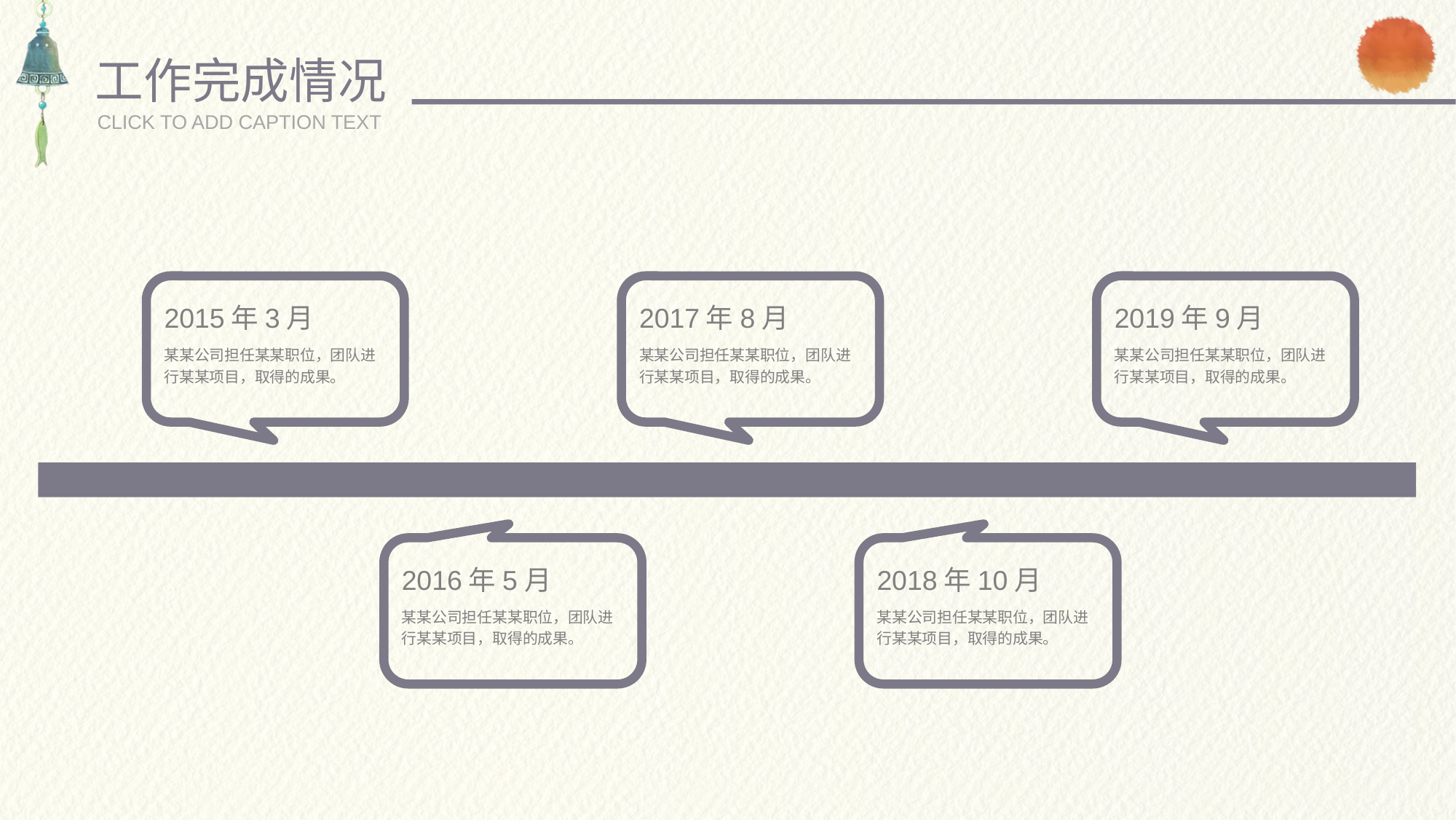

工作完成情况

CLICK TO ADD CAPTION TEXT
2015年3月
某某公司担任某某职位，团队进行某某项目，取得的成果。
2017年8月
某某公司担任某某职位，团队进行某某项目，取得的成果。
2019年9月
某某公司担任某某职位，团队进行某某项目，取得的成果。

2016年5月
某某公司担任某某职位，团队进行某某项目，取得的成果。
2018年10月
某某公司担任某某职位，团队进行某某项目，取得的成果。